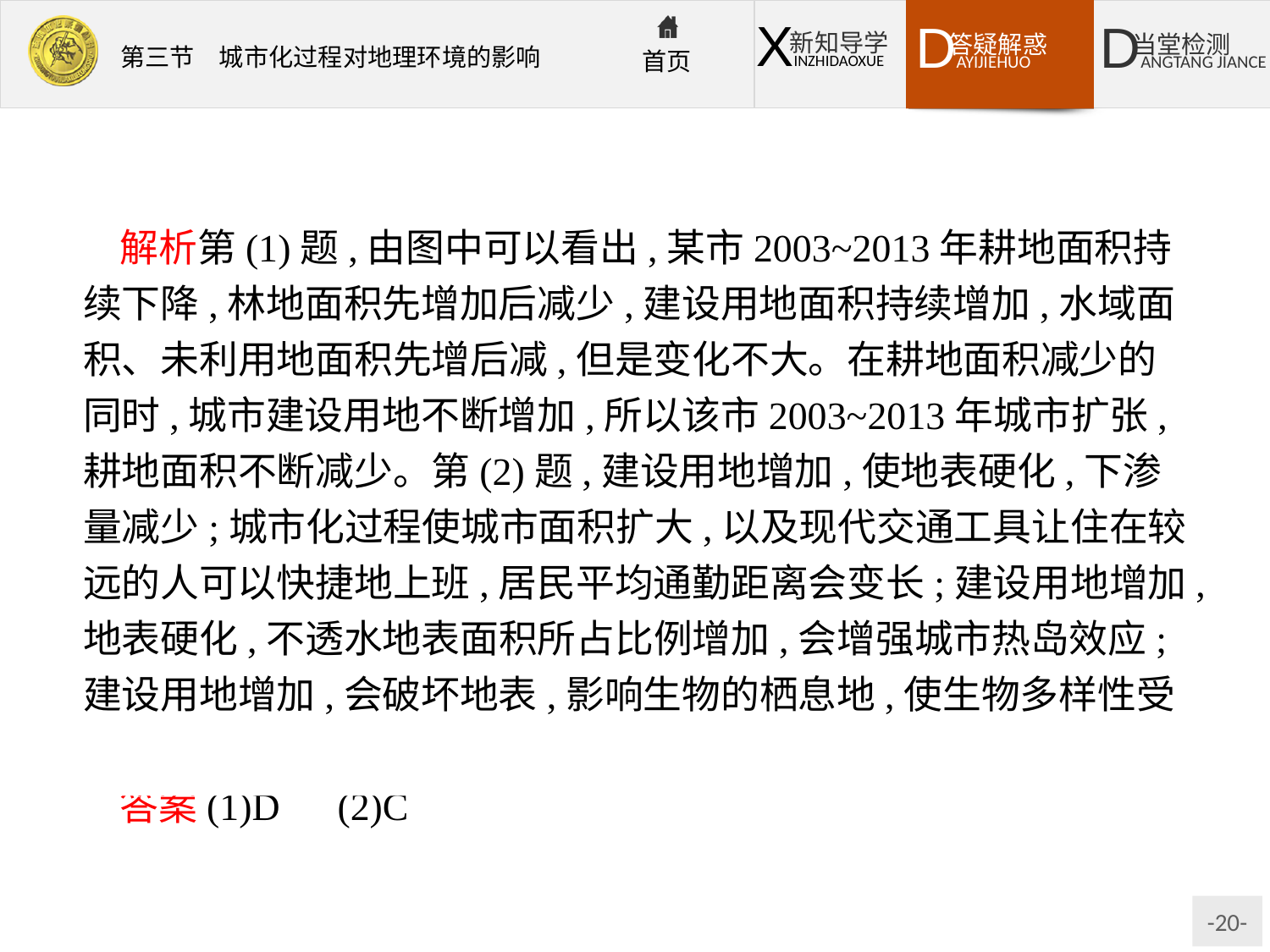

解析第(1)题,由图中可以看出,某市2003~2013年耕地面积持续下降,林地面积先增加后减少,建设用地面积持续增加,水域面积、未利用地面积先增后减,但是变化不大。在耕地面积减少的同时,城市建设用地不断增加,所以该市2003~2013年城市扩张,耕地面积不断减少。第(2)题,建设用地增加,使地表硬化,下渗量减少;城市化过程使城市面积扩大,以及现代交通工具让住在较远的人可以快捷地上班,居民平均通勤距离会变长;建设用地增加,地表硬化,不透水地表面积所占比例增加,会增强城市热岛效应;建设用地增加,会破坏地表,影响生物的栖息地,使生物多样性受损。
答案(1)D　(2)C